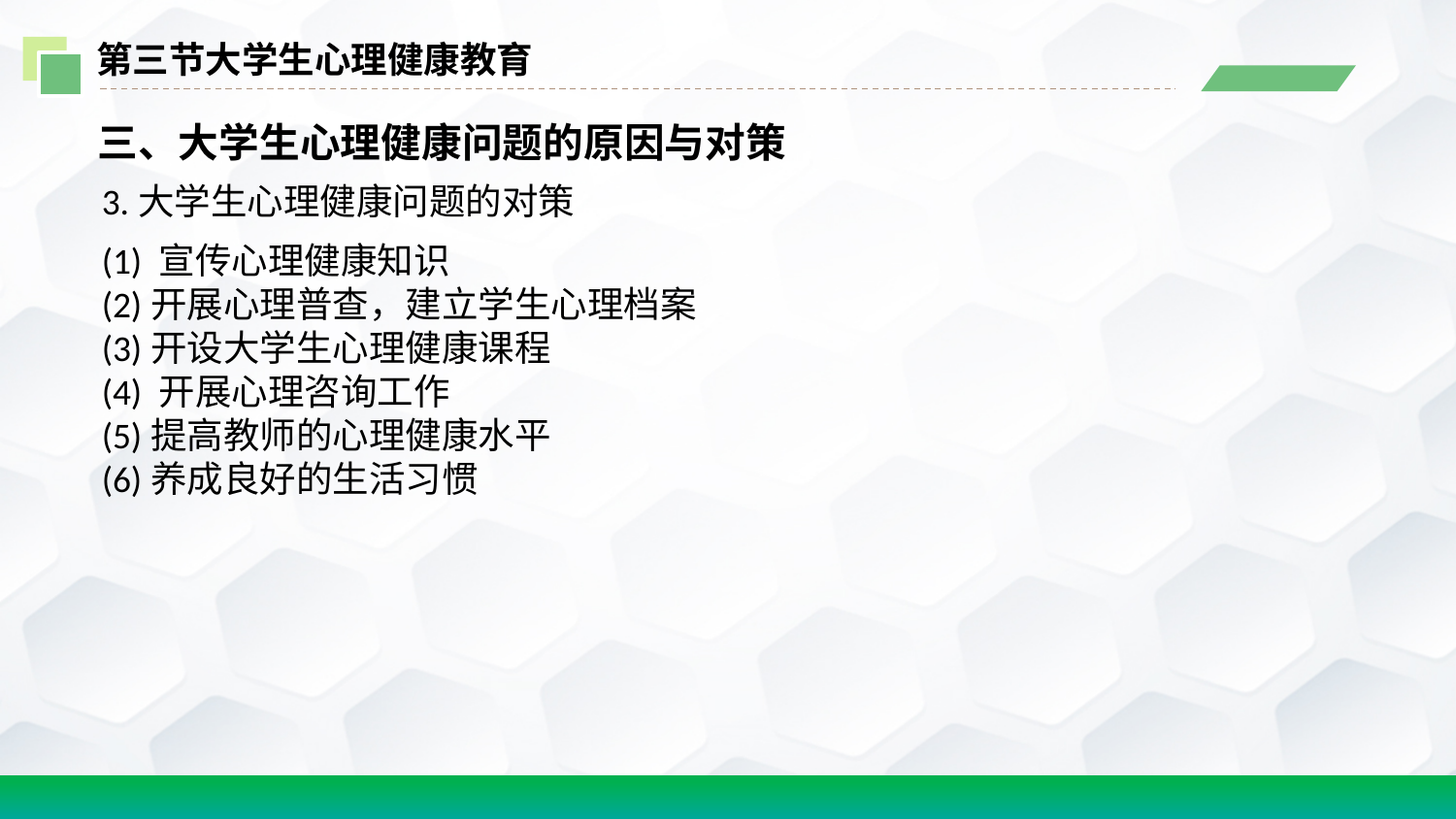

第三节大学生心理健康教育
三、大学生心理健康问题的原因与对策
3.大学生心理健康问题的对策
(1) 宣传心理健康知识
(2)开展心理普查，建立学生心理档案
(3)开设大学生心理健康课程
(4) 开展心理咨询工作
(5)提高教师的心理健康水平
(6)养成良好的生活习惯